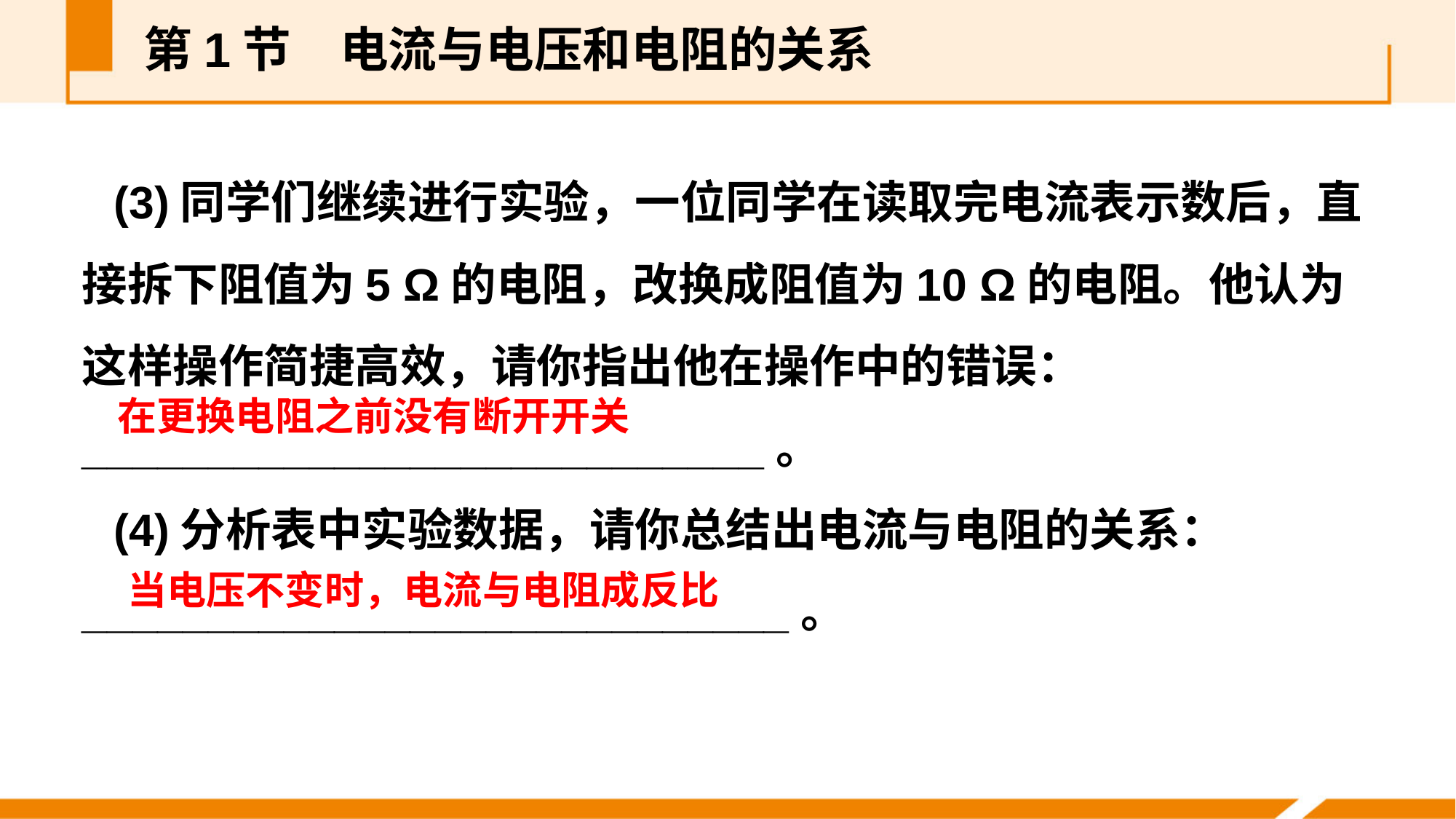

第1节　电流与电压和电阻的关系
(3)同学们继续进行实验，一位同学在读取完电流表示数后，直接拆下阻值为5 Ω的电阻，改换成阻值为10 Ω的电阻。他认为这样操作简捷高效，请你指出他在操作中的错误：___________________________。
(4)分析表中实验数据，请你总结出电流与电阻的关系：____________________________。
在更换电阻之前没有断开开关
当电压不变时，电流与电阻成反比